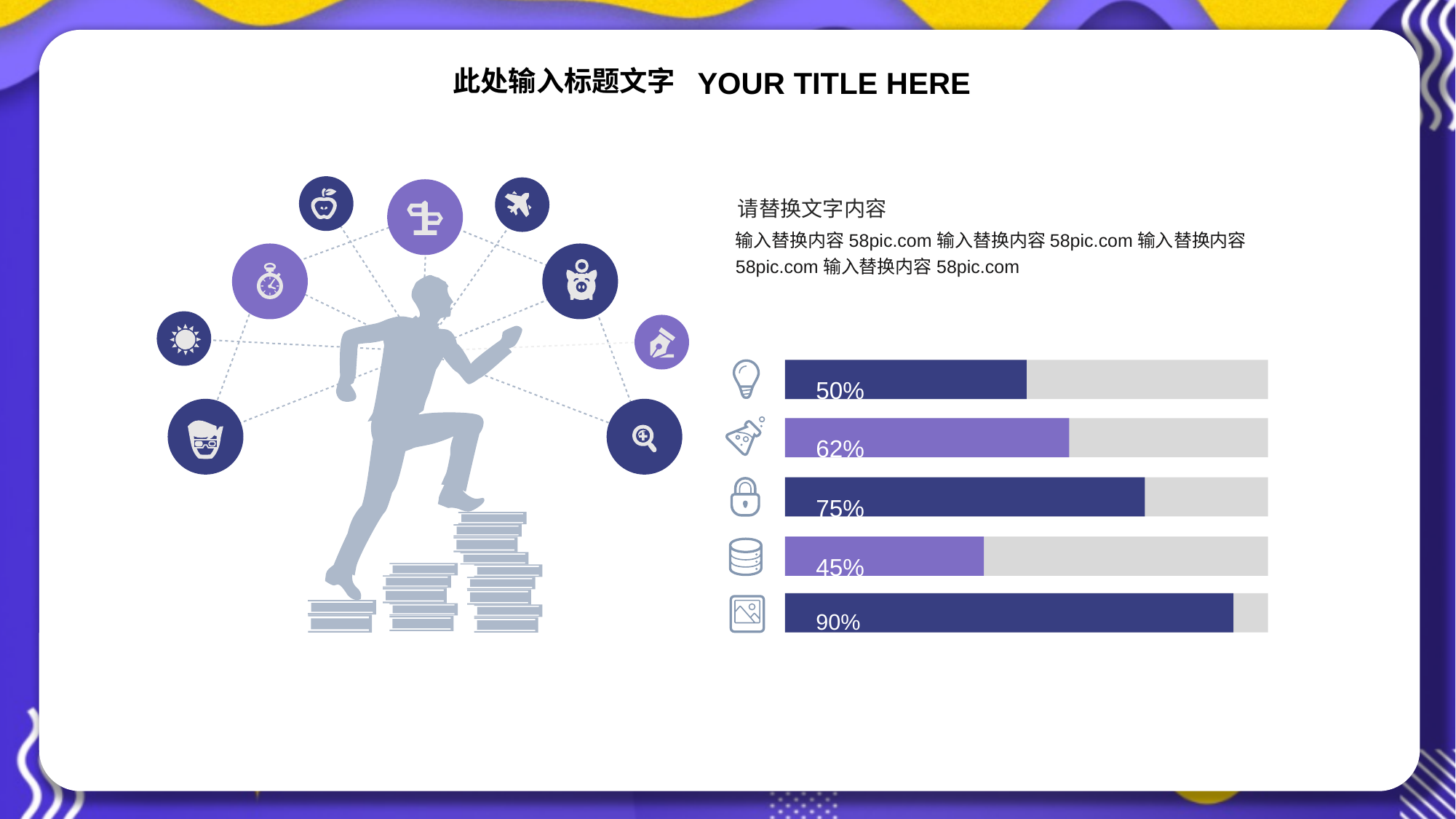

YOUR TITLE HERE
此处输入标题文字

请替换文字内容
输入替换内容58pic.com输入替换内容58pic.com输入替换内容58pic.com输入替换内容58pic.com

50%

62%

75%

45%

90%